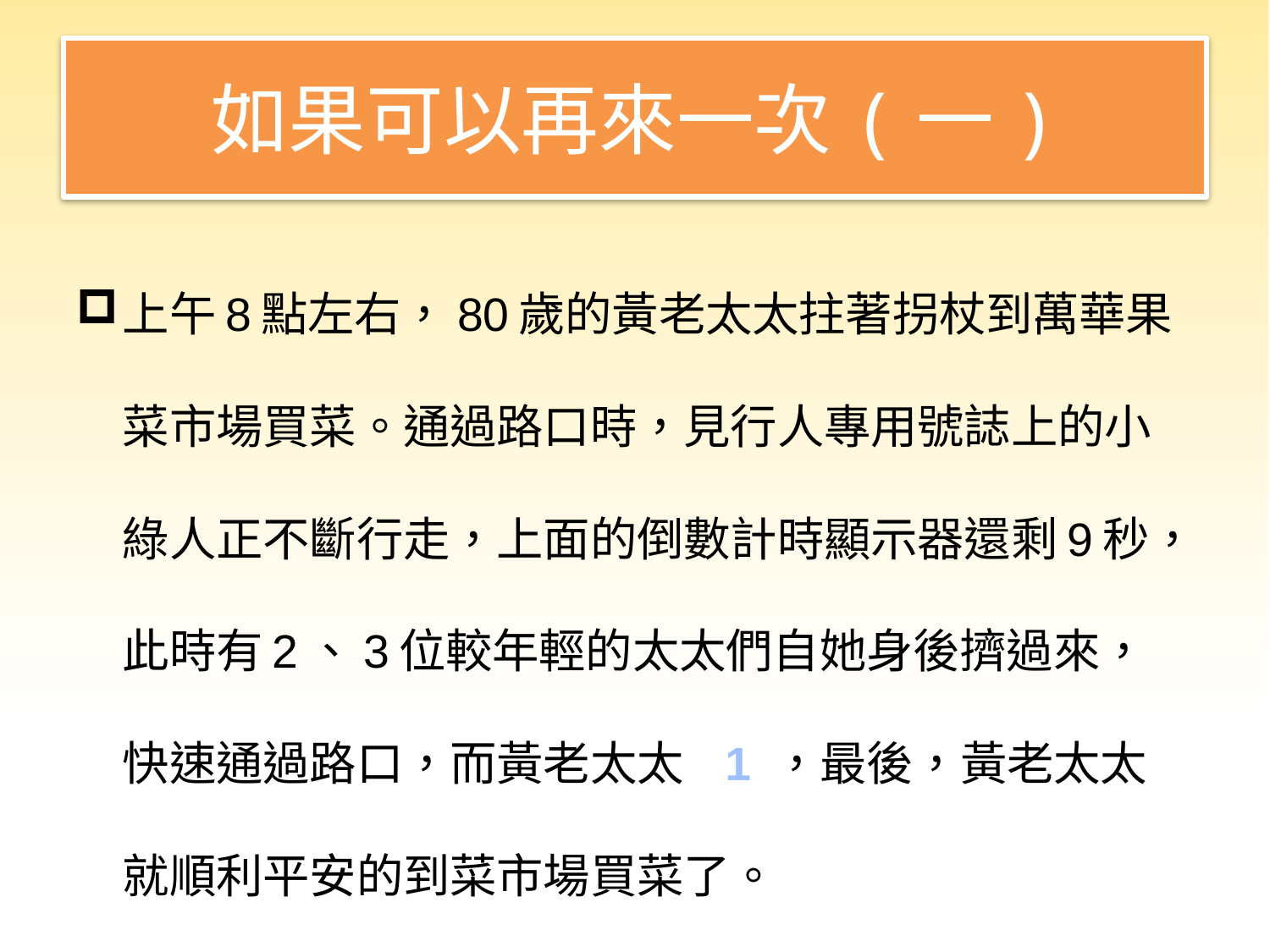

# 如果可以再來一次(一)
上午8點左右，80歲的黃老太太拄著拐杖到萬華果菜市場買菜。通過路口時，見行人專用號誌上的小綠人正不斷行走，上面的倒數計時顯示器還剩9秒，此時有2、3位較年輕的太太們自她身後擠過來，快速通過路口，而黃老太太   1 ，最後，黃老太太就順利平安的到菜市場買菜了。